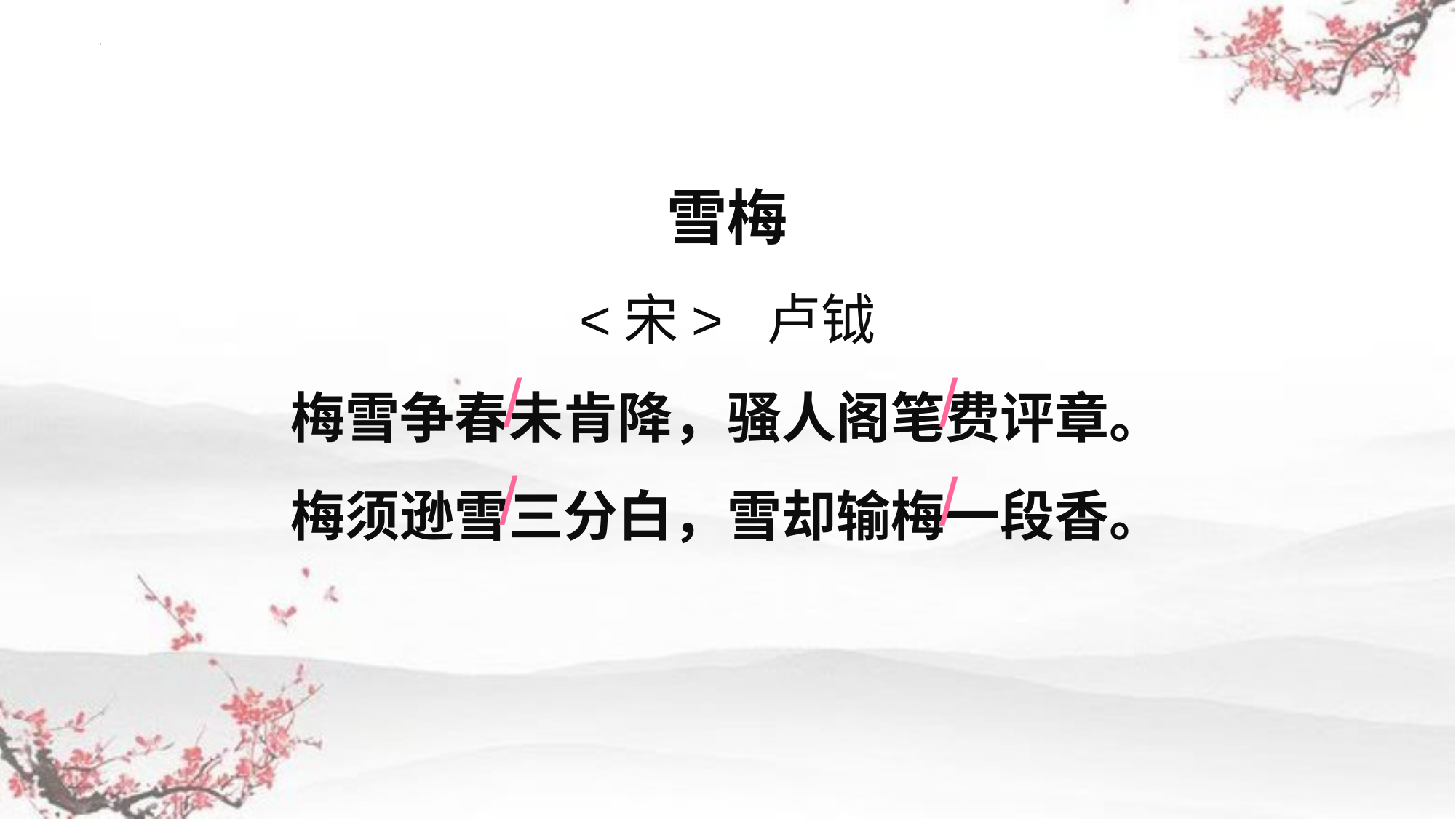

雪梅
<宋>  卢钺
梅雪争春未肯降，骚人阁笔费评章。
梅须逊雪三分白，雪却输梅一段香。
/
/
/
/